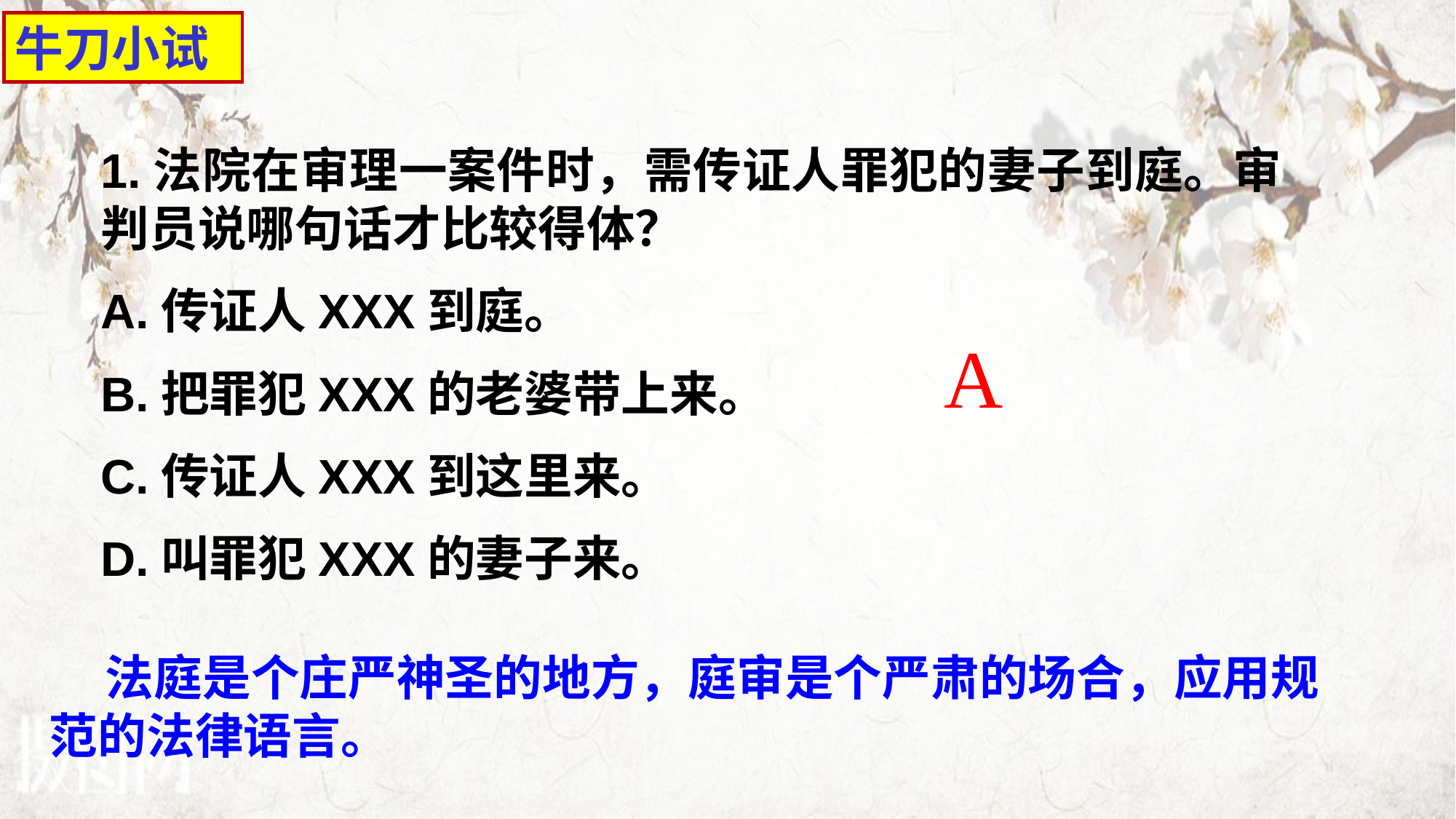

牛刀小试
1.法院在审理一案件时，需传证人罪犯的妻子到庭。审判员说哪句话才比较得体？
A.传证人XXX到庭。
B.把罪犯XXX的老婆带上来。
C.传证人XXX到这里来。
D.叫罪犯XXX的妻子来。
A
    法庭是个庄严神圣的地方，庭审是个严肃的场合，应用规范的法律语言。